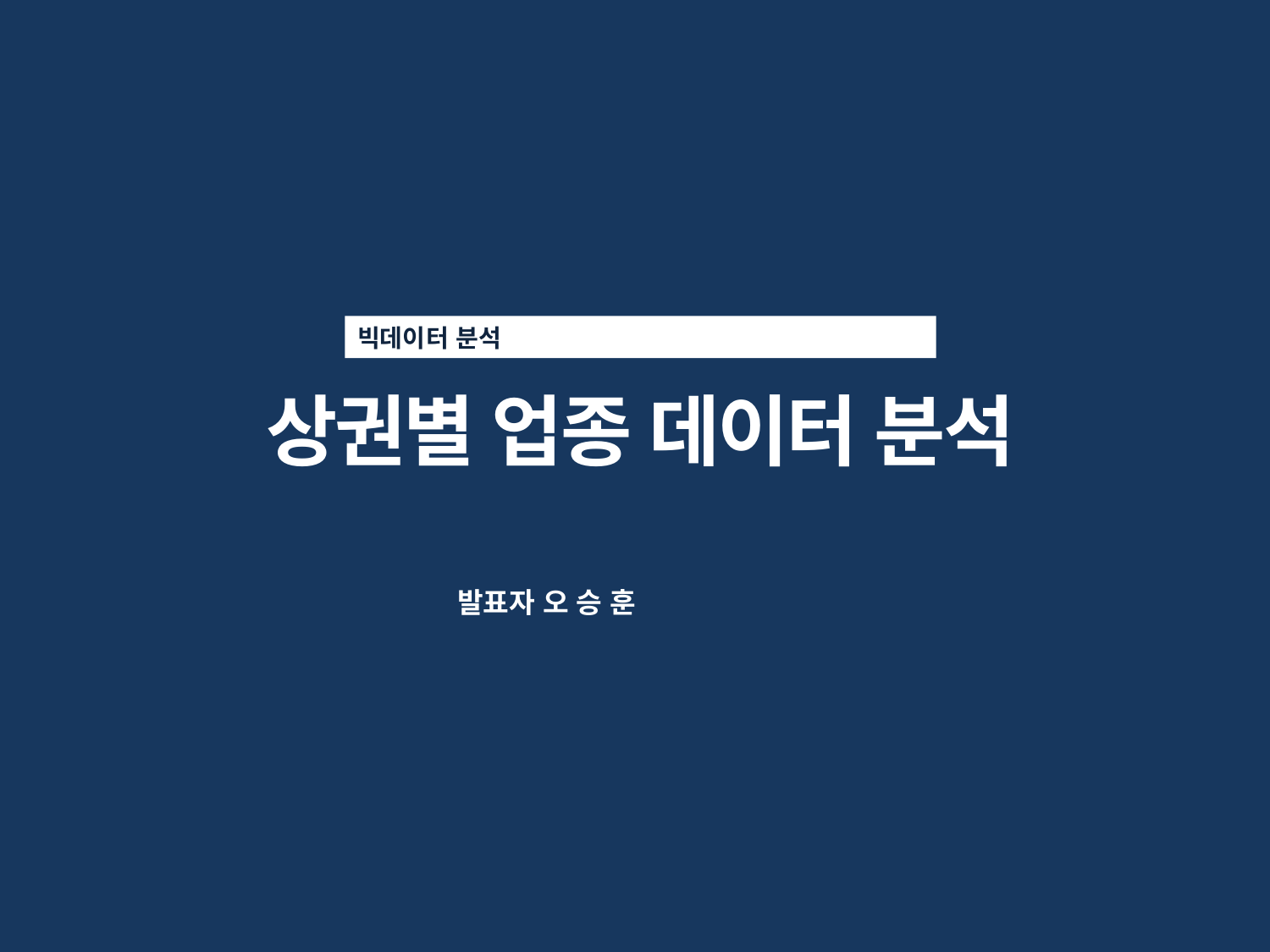

빅데이터 분석
상권별 업종 데이터 분석
발표자 오 승 훈